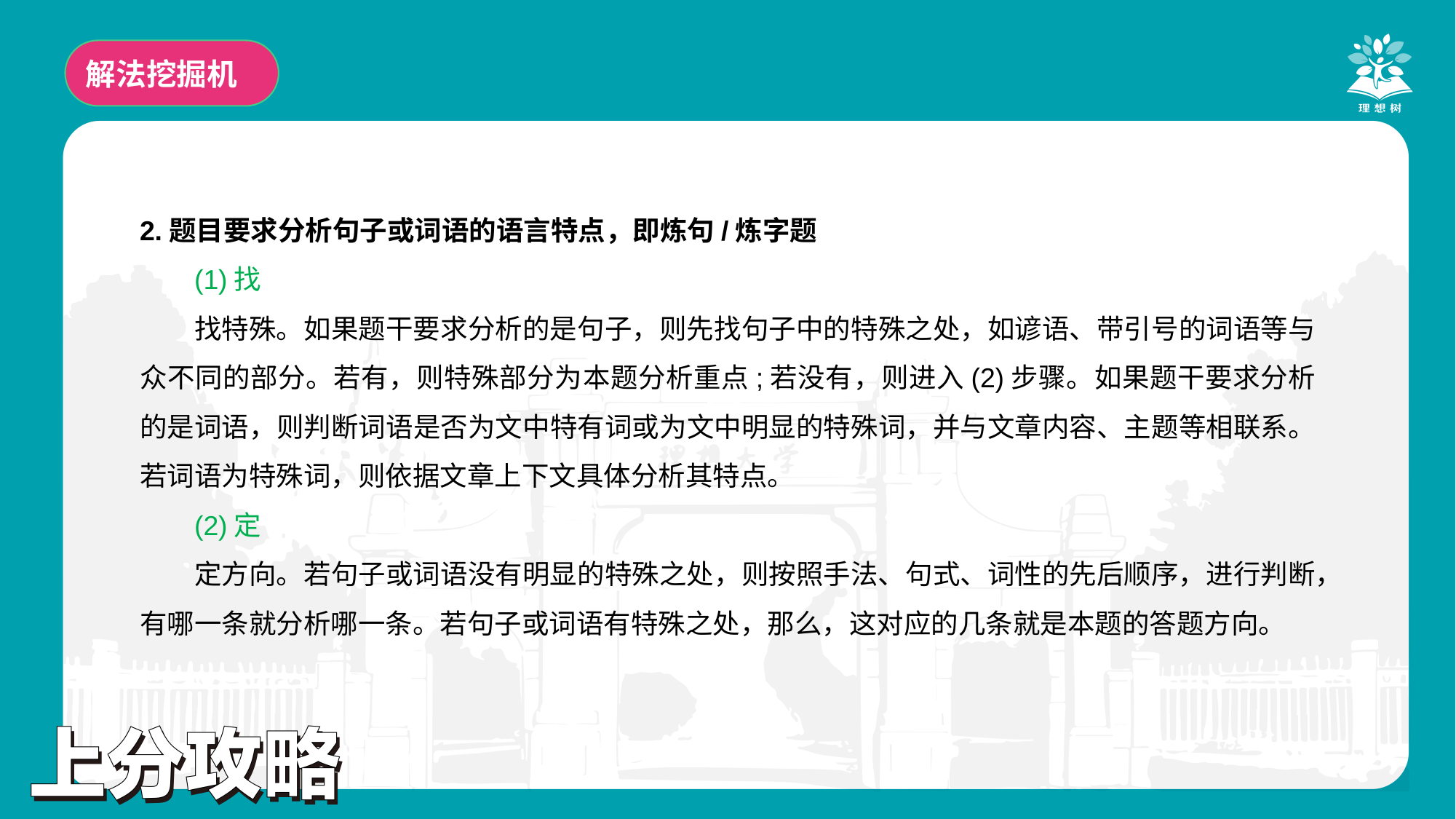

解法挖掘机
2.题目要求分析句子或词语的语言特点，即炼句/炼字题
(1)找
找特殊。如果题干要求分析的是句子，则先找句子中的特殊之处，如谚语、带引号的词语等与众不同的部分。若有，则特殊部分为本题分析重点;若没有，则进入(2)步骤。如果题干要求分析的是词语，则判断词语是否为文中特有词或为文中明显的特殊词，并与文章内容、主题等相联系。若词语为特殊词，则依据文章上下文具体分析其特点。
(2)定
定方向。若句子或词语没有明显的特殊之处，则按照手法、句式、词性的先后顺序，进行判断，有哪一条就分析哪一条。若句子或词语有特殊之处，那么，这对应的几条就是本题的答题方向。